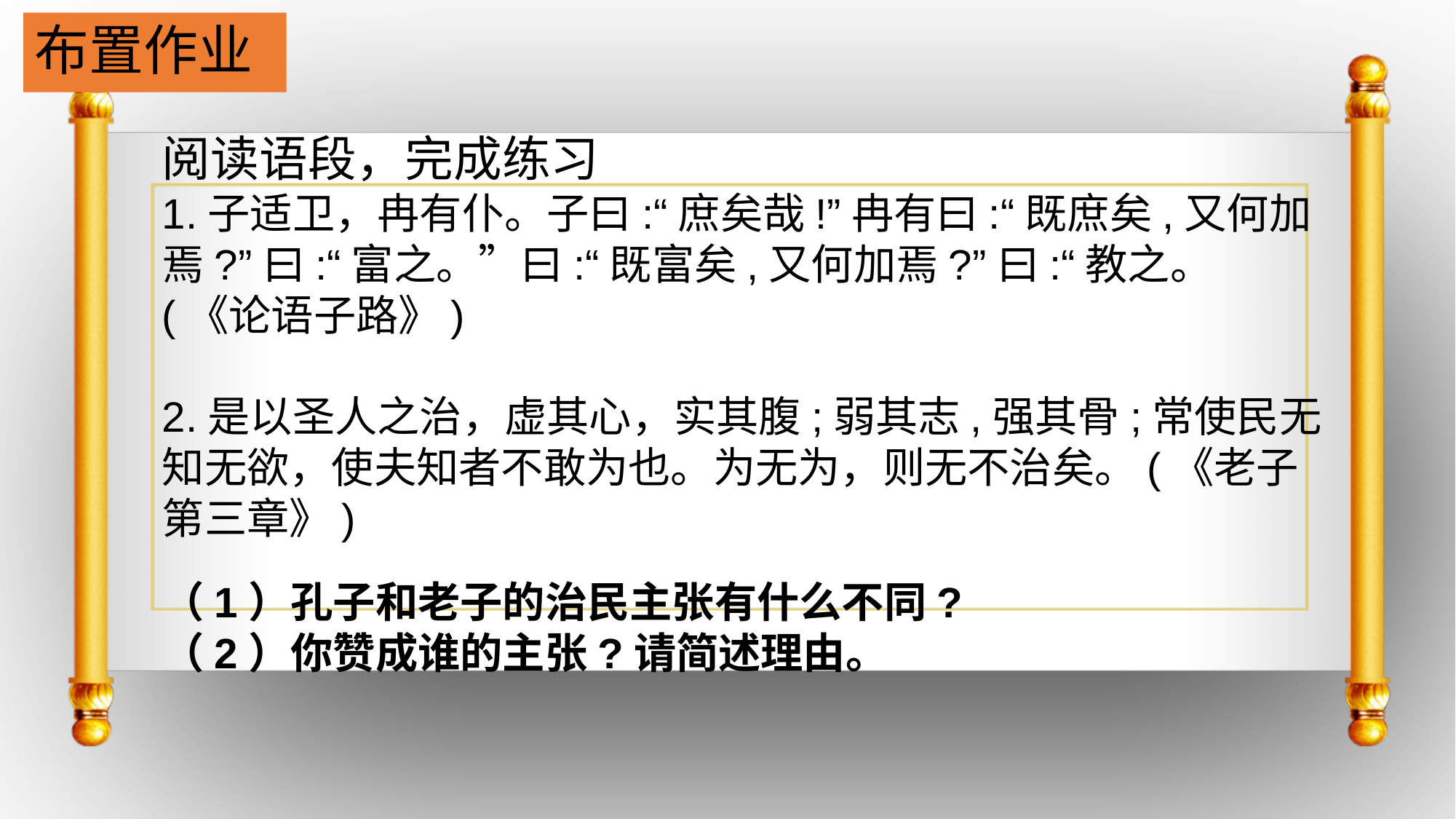

布置作业
阅读语段，完成练习
1.子适卫，冉有仆。子曰:“庶矣哉!”冉有曰:“既庶矣,又何加焉?”曰:“富之。”曰:“既富矣,又何加焉?”曰:“教之。(《论语子路》)

2.是以圣人之治，虚其心，实其腹;弱其志,强其骨;常使民无知无欲，使夫知者不敢为也。为无为，则无不治矣。(《老子第三章》)

（1）孔子和老子的治民主张有什么不同?
（2）你赞成谁的主张?请简述理由。